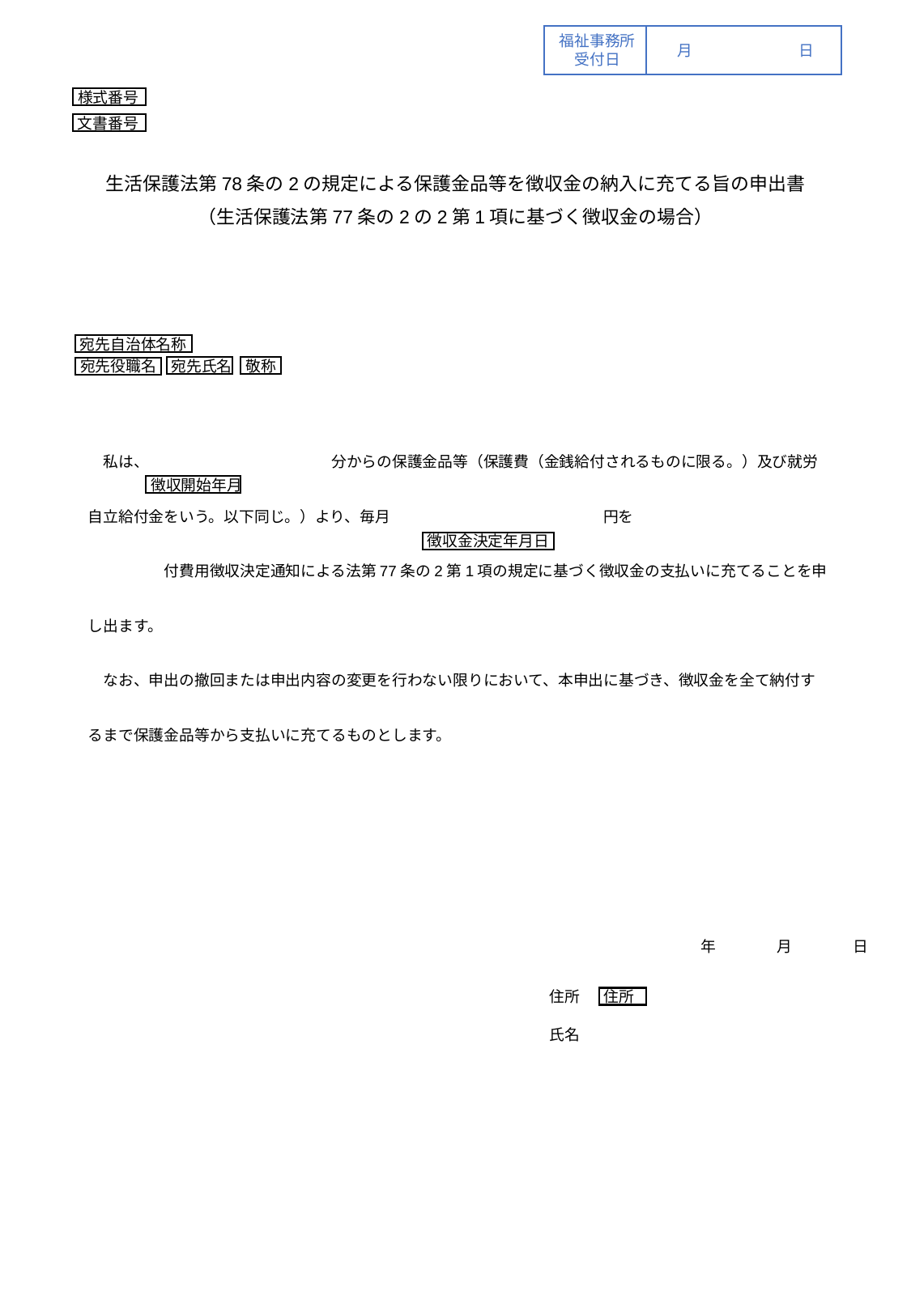

福祉事務所
受付日
月	日
様式番号
文書番号
生活保護法第78条の2の規定による保護金品等を徴収金の納入に充てる旨の申出書
（生活保護法第77条の2の2第1項に基づく徴収金の場合）
宛先自治体名称
宛先氏名
敬称
宛先役職名
　私は、　　　　　　　　　　　　分からの保護金品等（保護費（金銭給付されるものに限る。）及び就労自立給付金をいう。以下同じ。）より、毎月　　　　　　　　　　　　　　円を　　　　　　　　　　　　　　　　　付費用徴収決定通知による法第77条の2第1項の規定に基づく徴収金の支払いに充てることを申し出ます。
　なお、申出の撤回または申出内容の変更を行わない限りにおいて、本申出に基づき、徴収金を全て納付するまで保護金品等から支払いに充てるものとします。
徴収開始年月
徴収金決定年月日
　　　　　　　　　　年　　　　月　　　　日
住所
氏名
住所